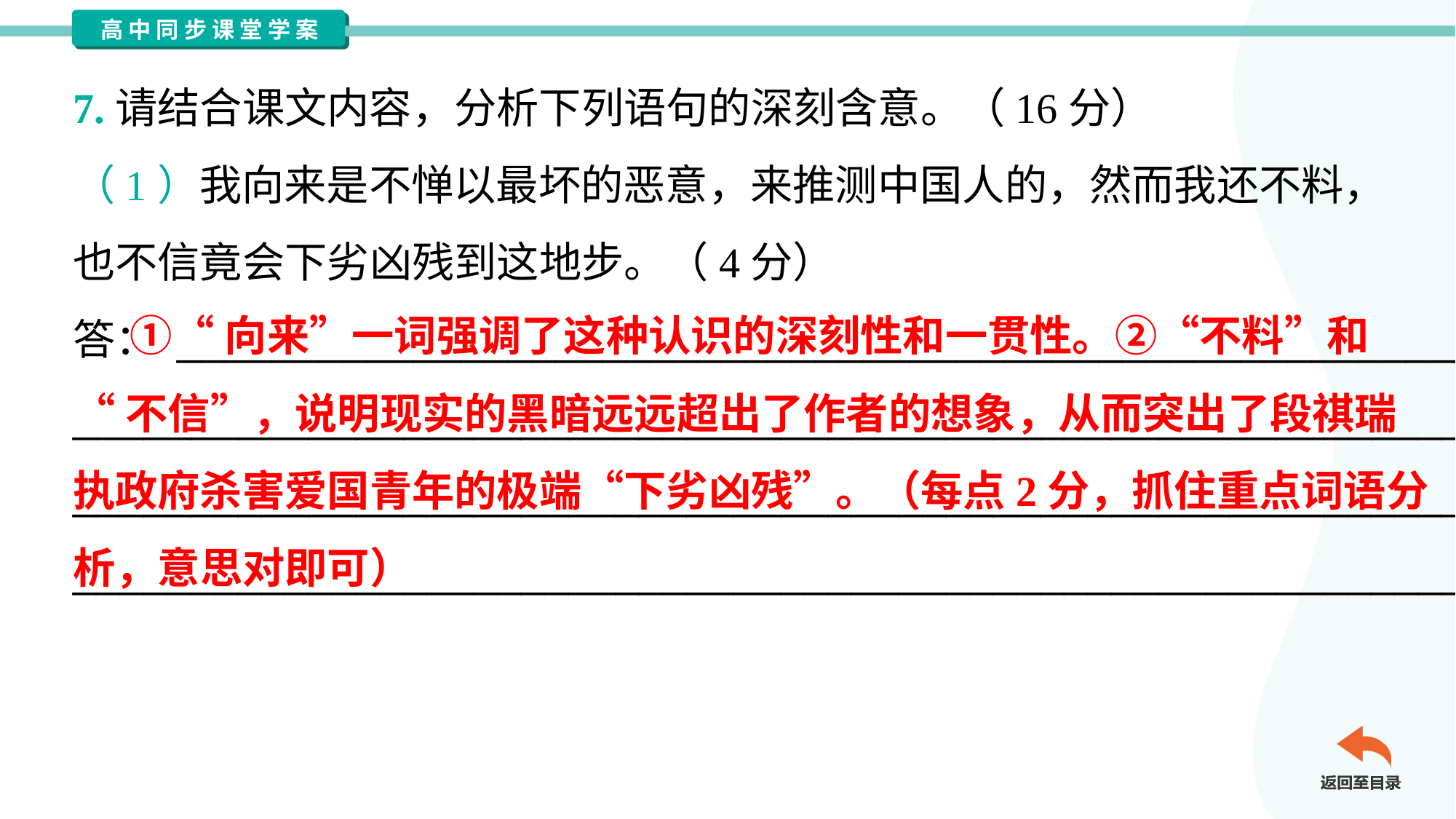

7.请结合课文内容，分析下列语句的深刻含意。（16分）
（1）我向来是不惮以最坏的恶意，来推测中国人的，然而我还不料，
也不信竟会下劣凶残到这地步。（4分）
答： ________________________________________________________
_____________________________________________________________
_____________________________________________________________
_____________________________________________________________
      ①“向来”一词强调了这种认识的深刻性和一贯性。②“不料”和
“不信”，说明现实的黑暗远远超出了作者的想象，从而突出了段祺瑞
执政府杀害爱国青年的极端“下劣凶残”。（每点2分，抓住重点词语分
析，意思对即可）